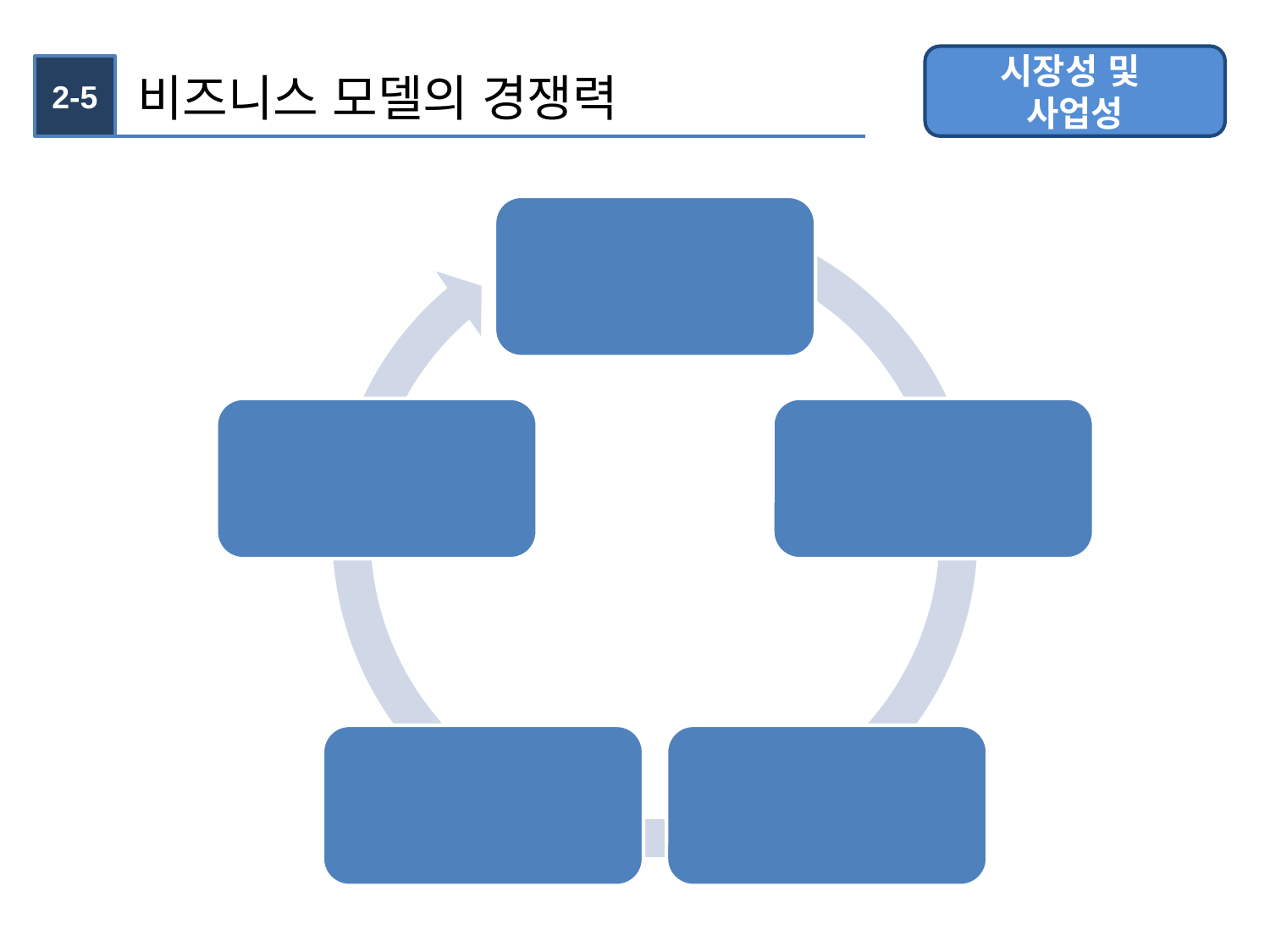

시장성 및
사업성
2-5
비즈니스 모델의 경쟁력